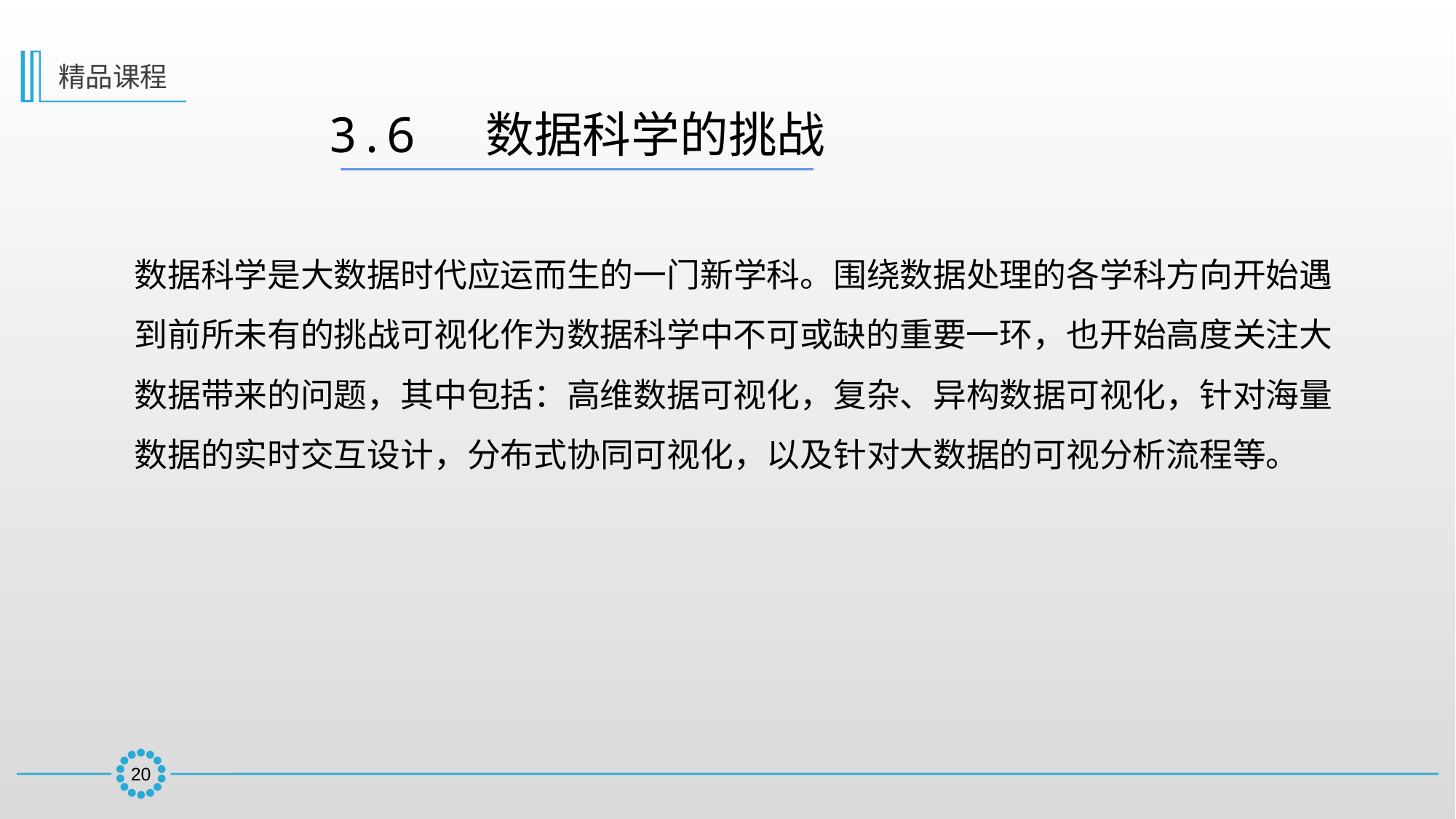

精品课程
3.6  数据科学的挑战

数据科学是大数据时代应运而生的一门新学科。围绕数据处理的各学科方向开始遇到前所未有的挑战可视化作为数据科学中不可或缺的重要一环，也开始高度关注大数据带来的问题，其中包括：高维数据可视化，复杂、异构数据可视化，针对海量数据的实时交互设计，分布式协同可视化，以及针对大数据的可视分析流程等。

20